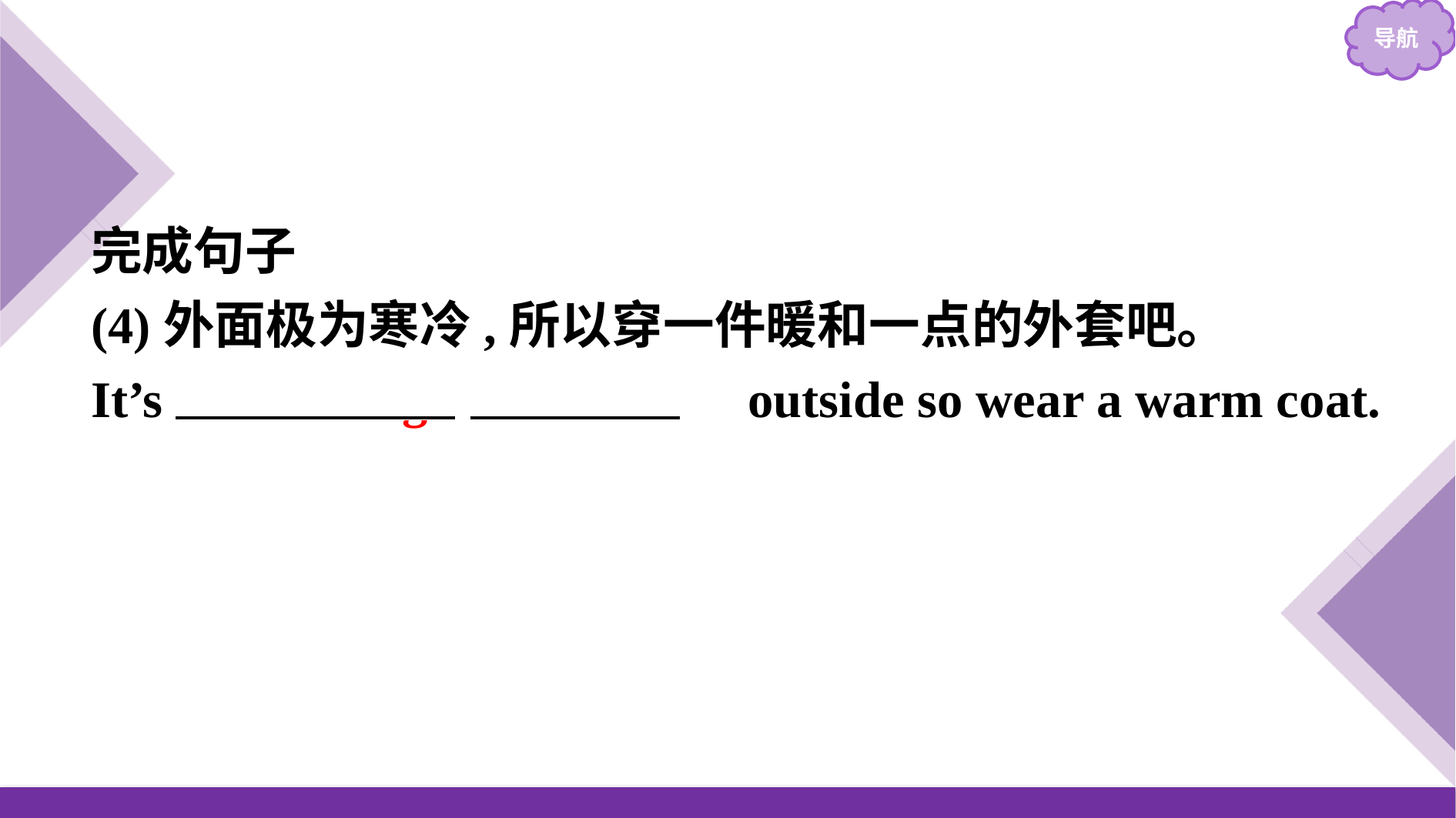

完成句子
(4)外面极为寒冷,所以穿一件暖和一点的外套吧。
It’s 　freezing　 　cold　 outside so wear a warm coat.